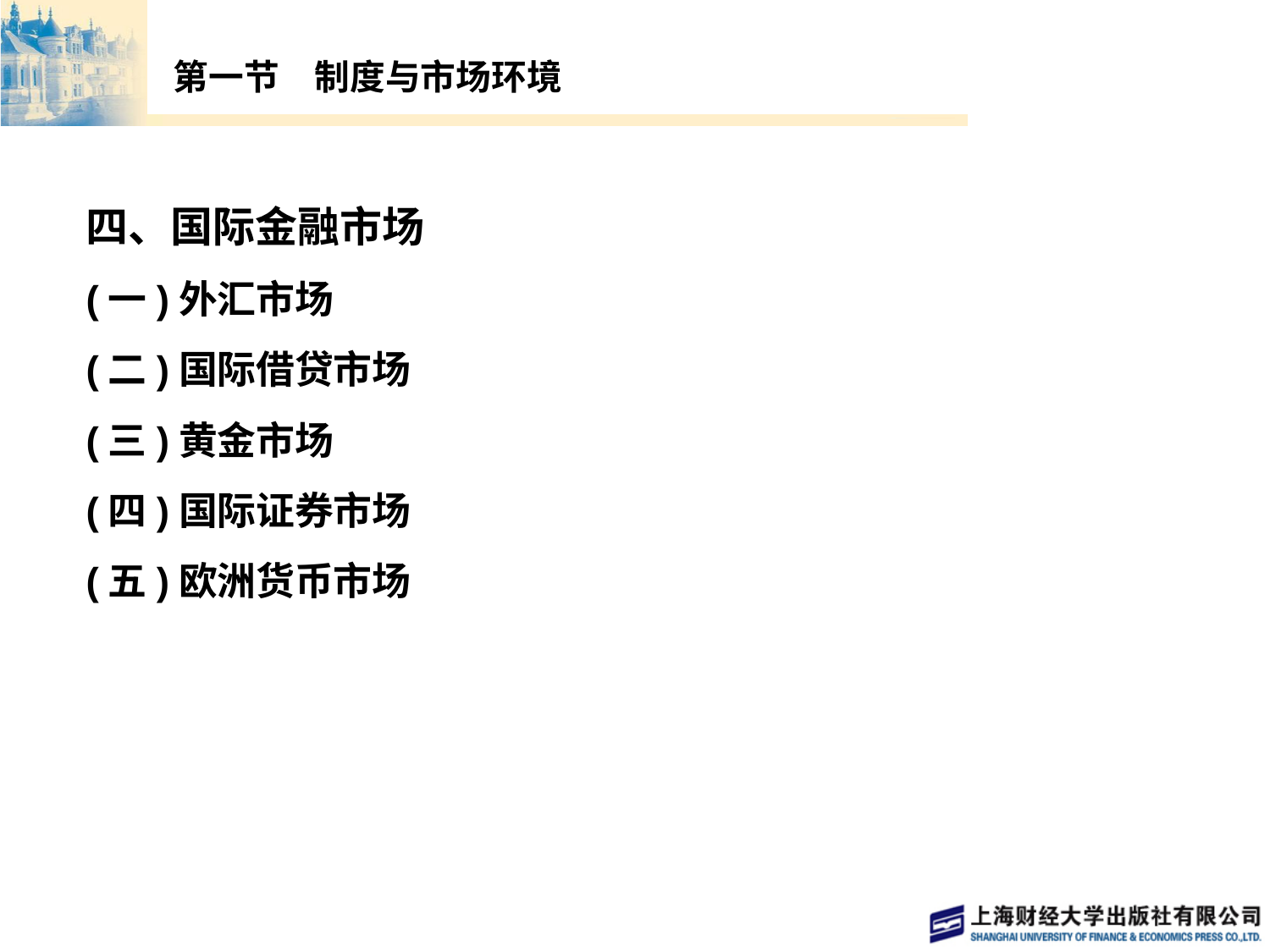

# 第一节　制度与市场环境
四、国际金融市场
(一)外汇市场
(二)国际借贷市场
(三)黄金市场
(四)国际证券市场
(五)欧洲货币市场